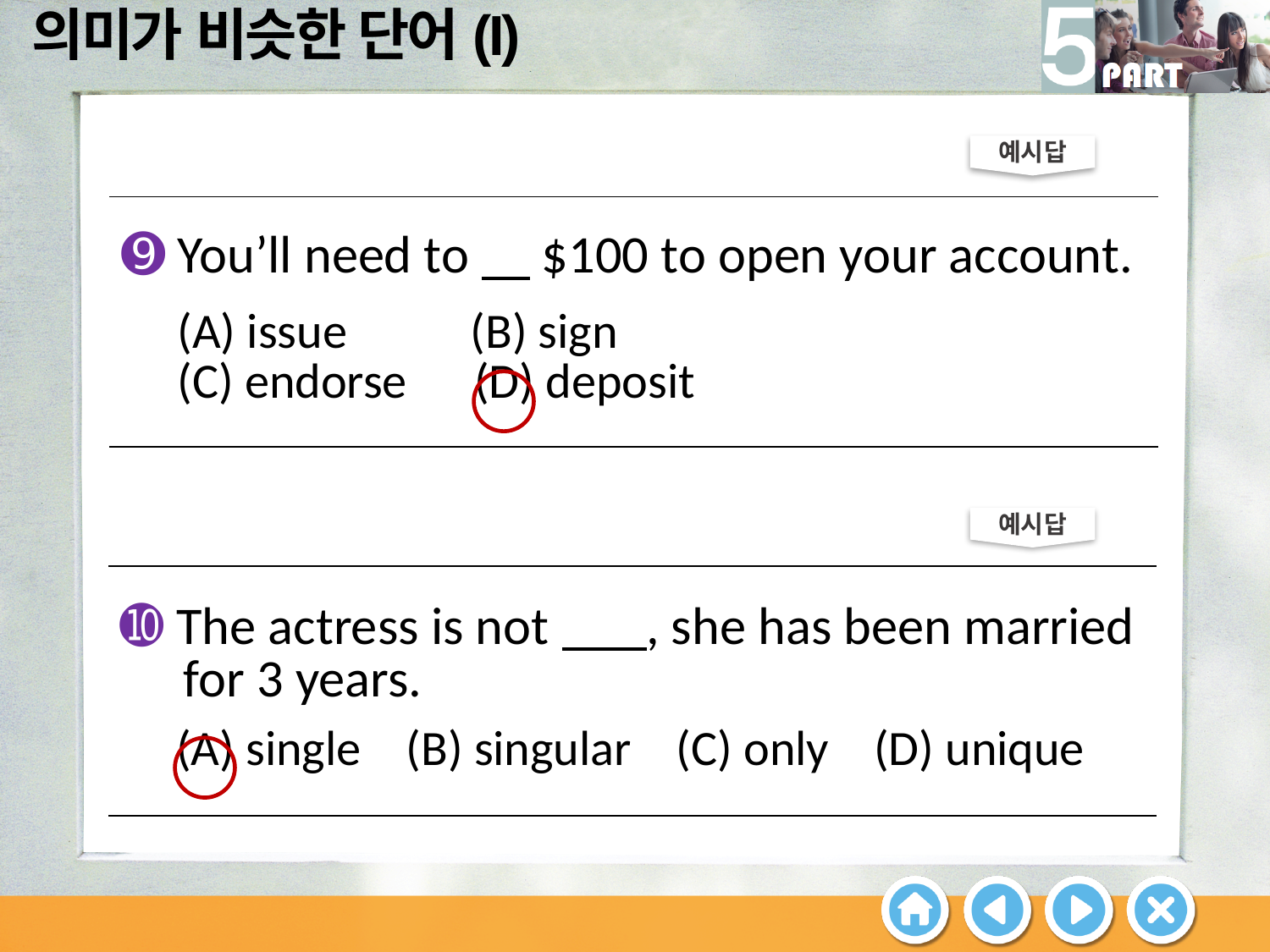

예시답
| ➒ You’ll need to $100 to open your account. (A) issue (B) sign (C) endorse (D) deposit |
| --- |

예시답
| ➓ The actress is not , she has been married for 3 years. (A) single (B) singular (C) only (D) unique |
| --- |